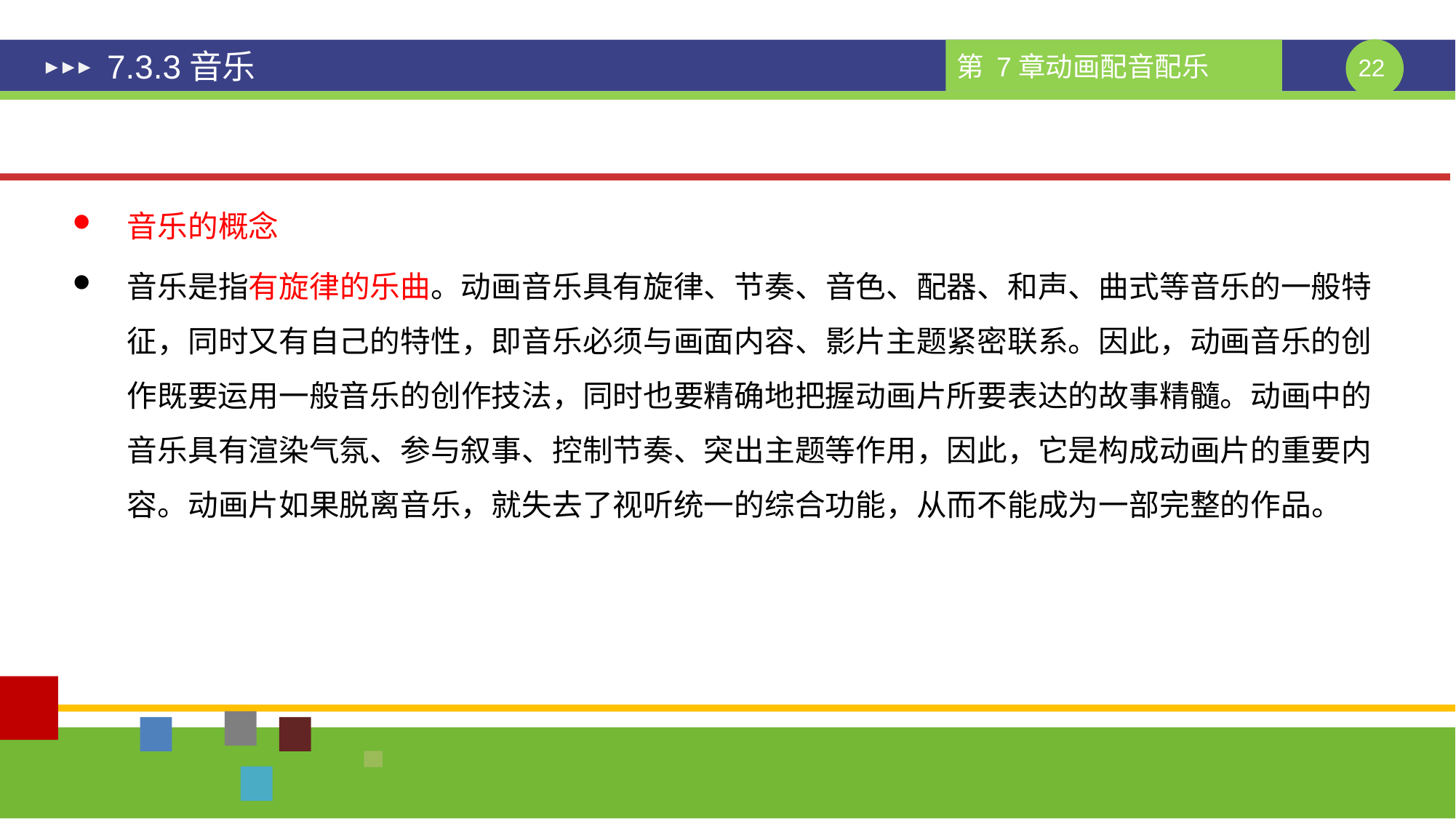

# 7.3.3音乐

音乐的概念
音乐是指有旋律的乐曲。动画音乐具有旋律、节奏、音色、配器、和声、曲式等音乐的一般特征，同时又有自己的特性，即音乐必须与画面内容、影片主题紧密联系。因此，动画音乐的创作既要运用一般音乐的创作技法，同时也要精确地把握动画片所要表达的故事精髓。动画中的音乐具有渲染气氛、参与叙事、控制节奏、突出主题等作用，因此，它是构成动画片的重要内容。动画片如果脱离音乐，就失去了视听统一的综合功能，从而不能成为一部完整的作品。